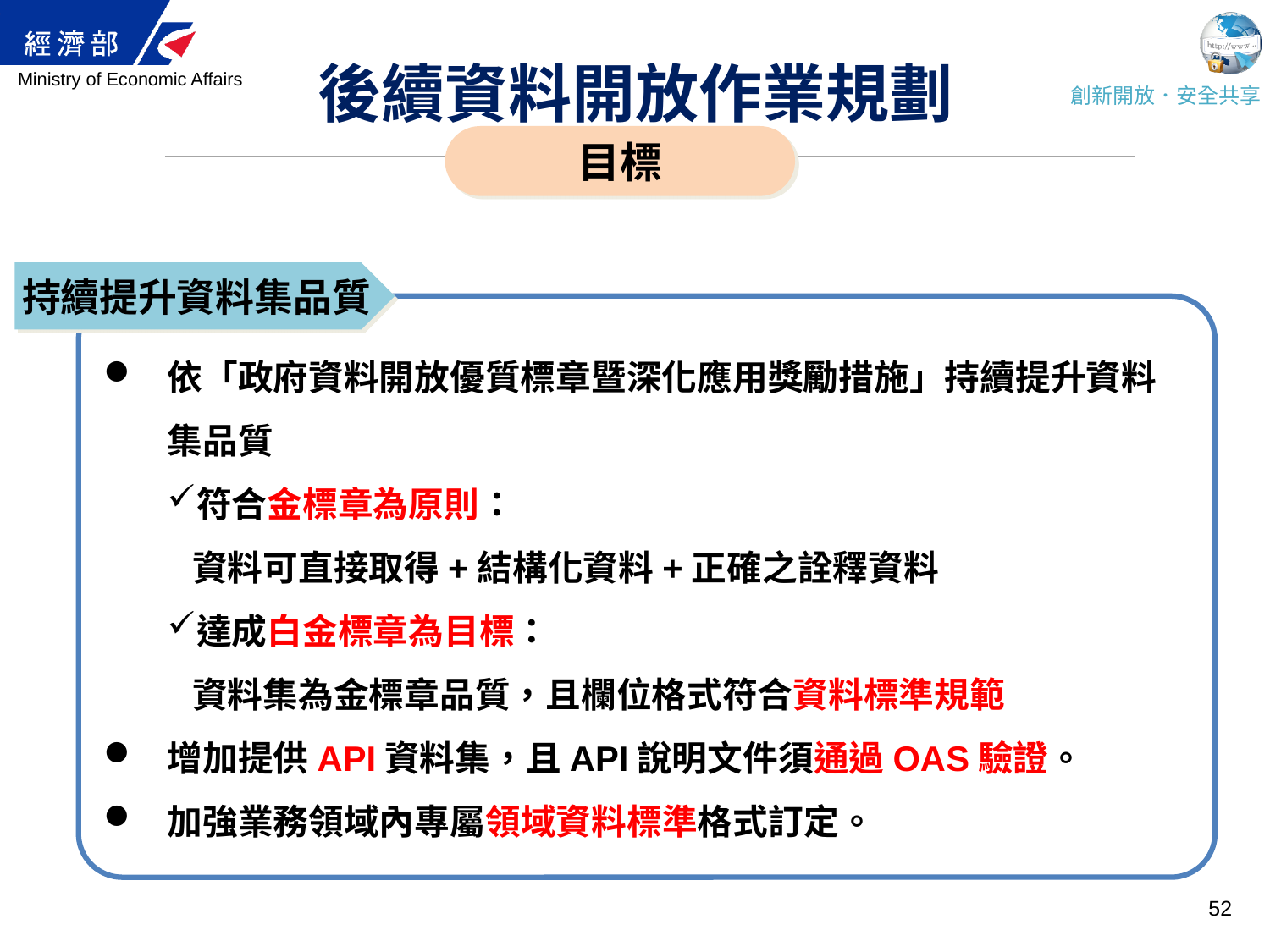

# 後續資料開放作業規劃
目標
持續提升資料集品質
依「政府資料開放優質標章暨深化應用獎勵措施」持續提升資料集品質
符合金標章為原則：
資料可直接取得+結構化資料+正確之詮釋資料
達成白金標章為目標：
資料集為金標章品質，且欄位格式符合資料標準規範
增加提供API資料集，且API說明文件須通過OAS驗證。
加強業務領域內專屬領域資料標準格式訂定。
52